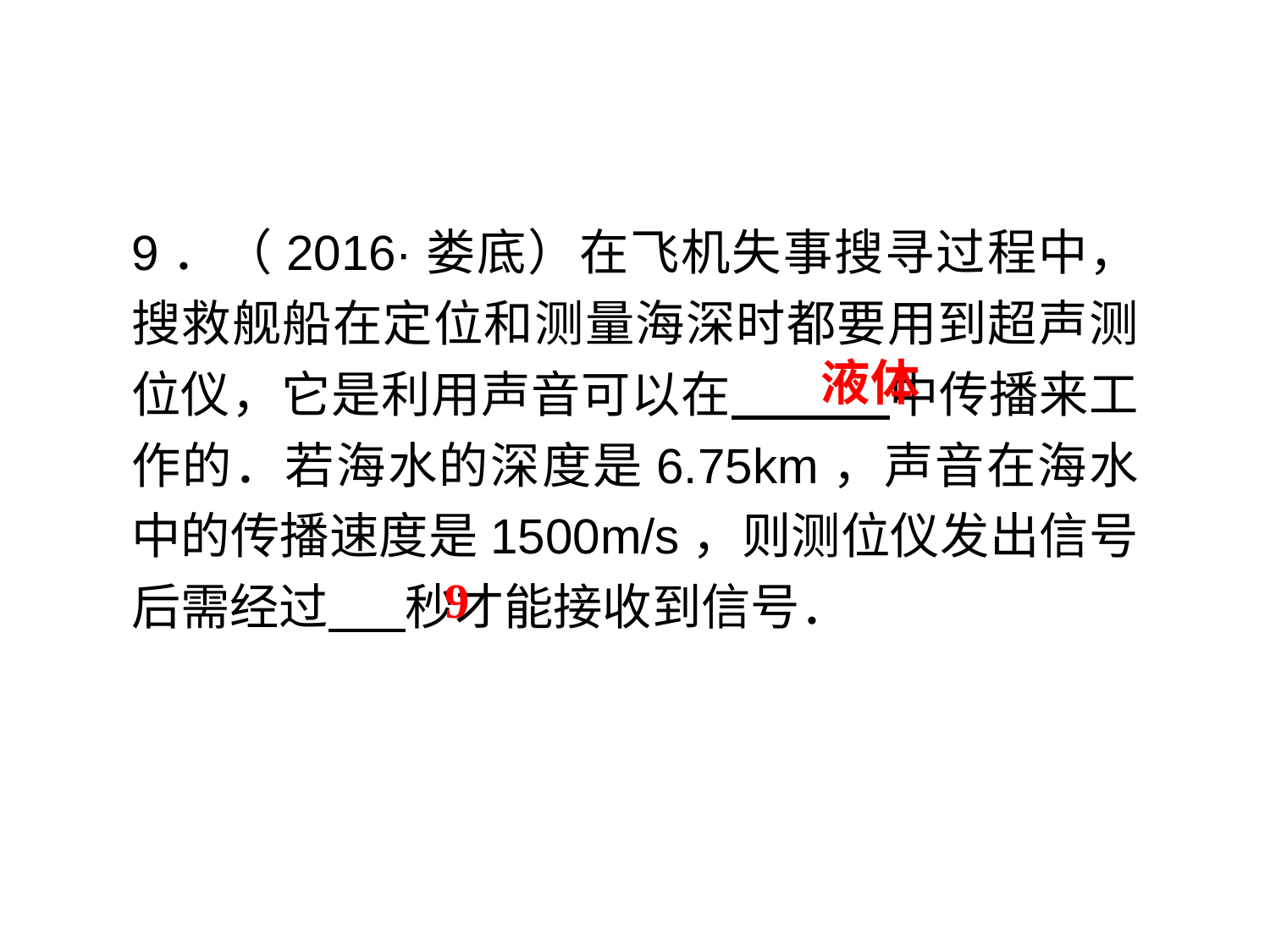

9．（2016·娄底）在飞机失事搜寻过程中，搜救舰船在定位和测量海深时都要用到超声测位仪，它是利用声音可以在　     　中传播来工作的．若海水的深度是6.75km，声音在海水中的传播速度是1500m/s，则测位仪发出信号后需经过       秒才能接收到信号．
液体
9